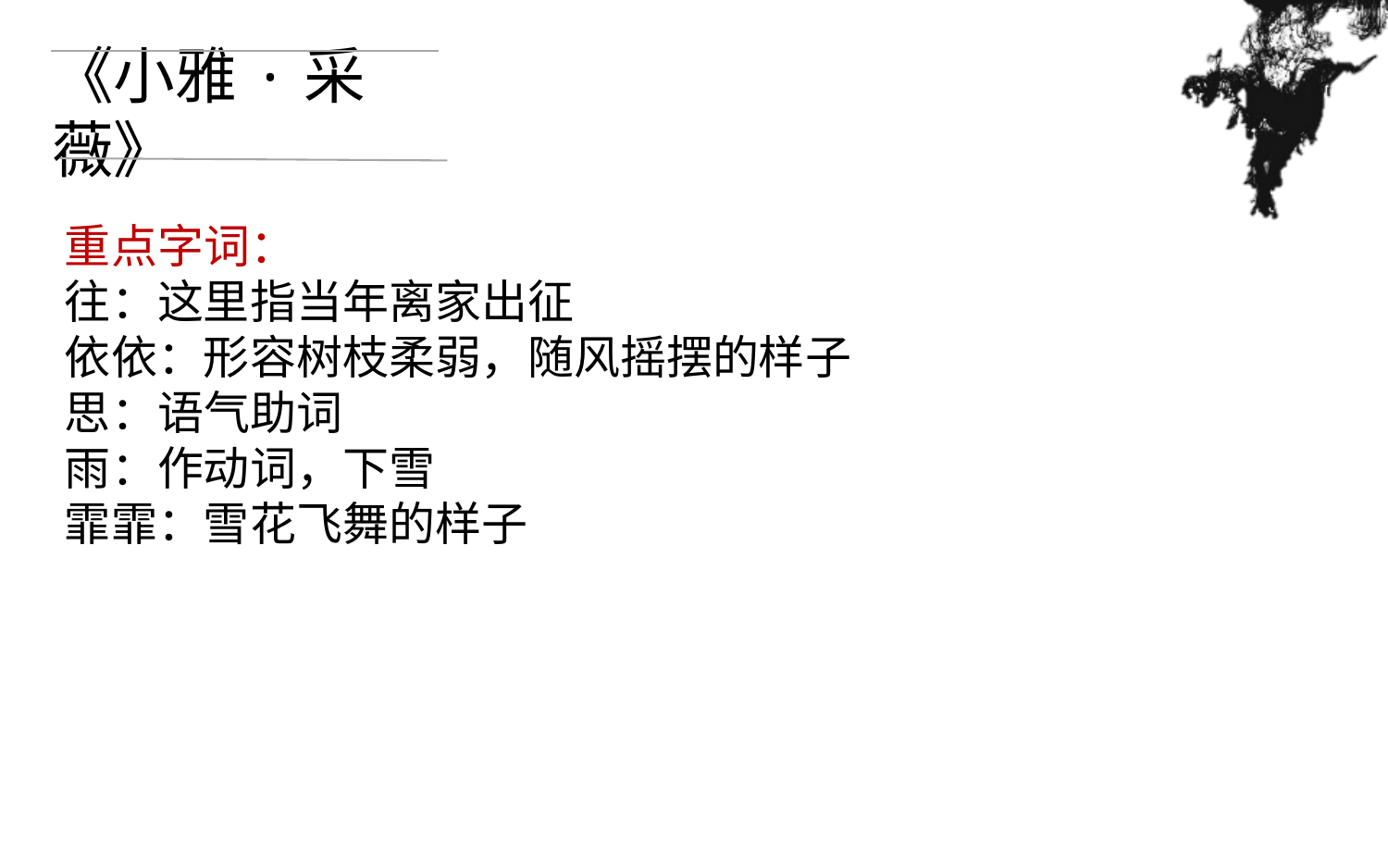

《小雅·采薇》
重点字词：
往：这里指当年离家出征
依依：形容树枝柔弱，随风摇摆的样子
思：语气助词
雨：作动词，下雪
霏霏：雪花飞舞的样子